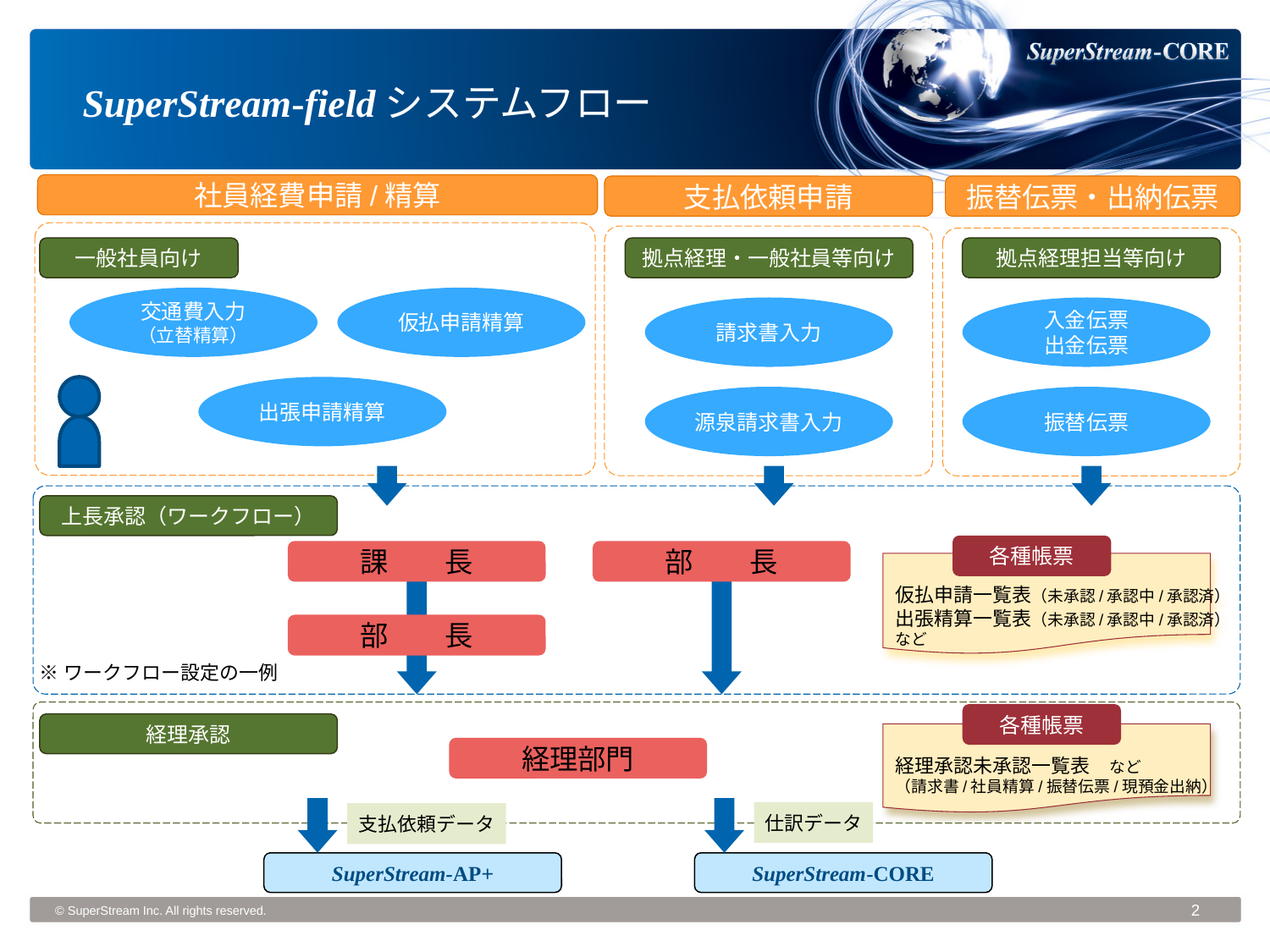

# SuperStream-fieldシステムフロー
社員経費申請/精算
支払依頼申請
振替伝票・出納伝票

一般社員向け
拠点経理・一般社員等向け
拠点経理担当等向け
交通費入力
（立替精算）
仮払申請精算
請求書入力
入金伝票
出金伝票

出張申請精算
源泉請求書入力
振替伝票

上長承認（ワークフロー）
各種帳票
課　　長
部　　長

仮払申請一覧表（未承認/承認中/承認済）
出張精算一覧表（未承認/承認中/承認済）
など

部　　長
※ワークフロー設定の一例

各種帳票
経理承認

経理承認未承認一覧表　など
（請求書/社員精算/振替伝票/現預金出納）
経理部門

仕訳データ
支払依頼データ
SuperStream-AP+
SuperStream-CORE
© SuperStream Inc. All rights reserved.
2